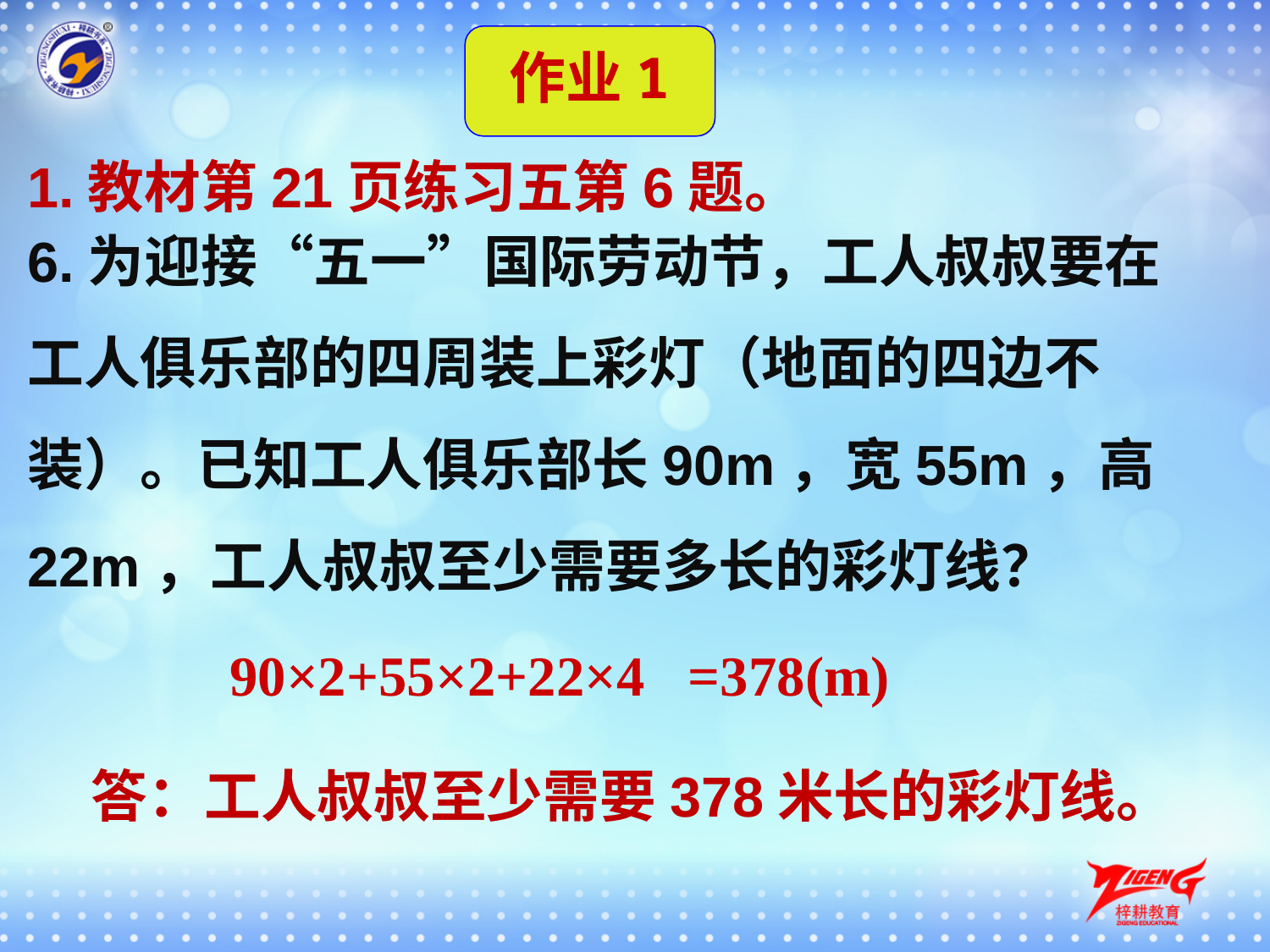

作业1
1.教材第21页练习五第6题。
6.为迎接“五一”国际劳动节，工人叔叔要在工人俱乐部的四周装上彩灯（地面的四边不装）。已知工人俱乐部长90m，宽55m，高22m，工人叔叔至少需要多长的彩灯线？
=378(m)
90×2+55×2+22×4
答：工人叔叔至少需要378米长的彩灯线。